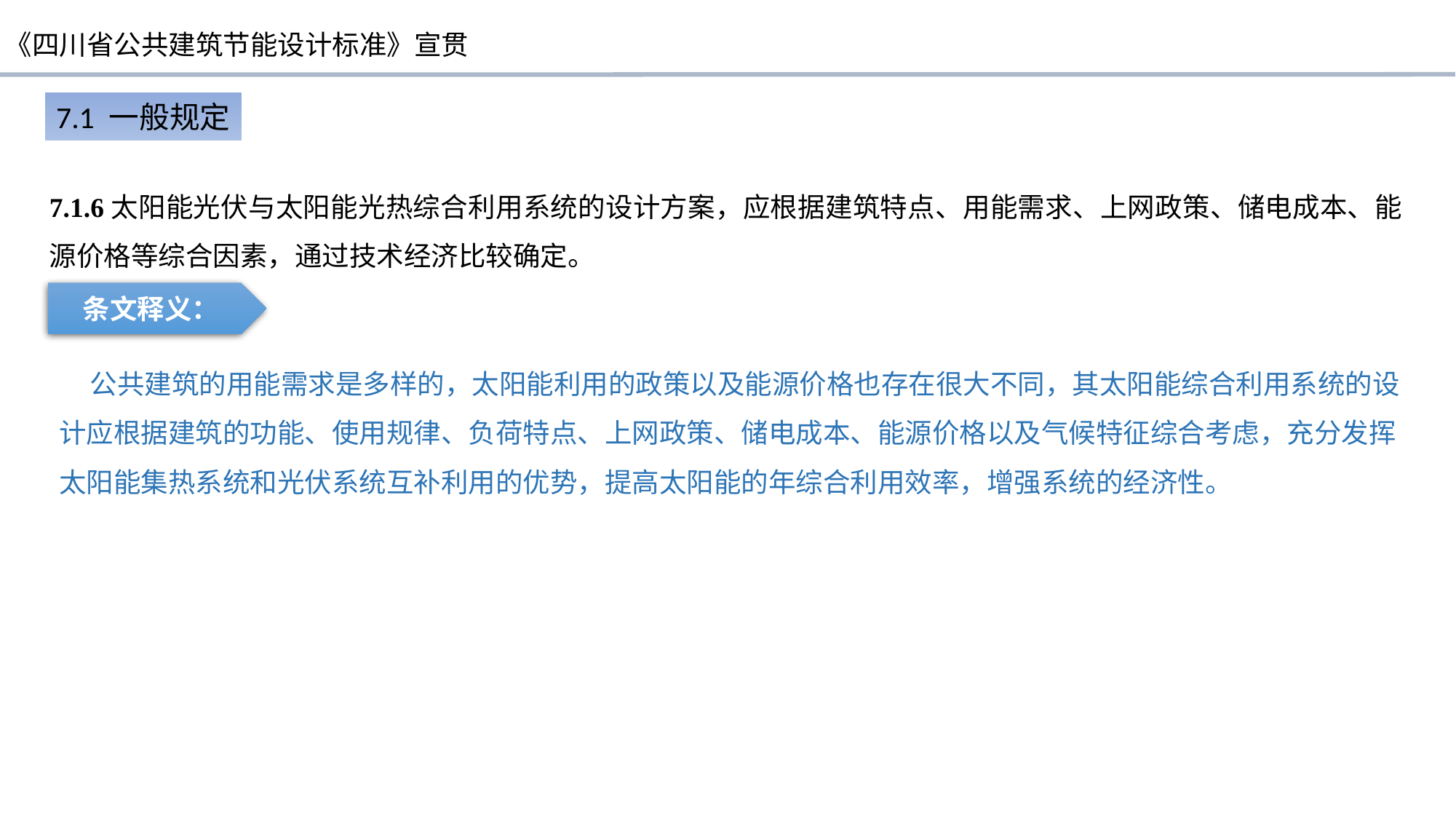

7.1 一般规定
7.1.6太阳能光伏与太阳能光热综合利用系统的设计方案，应根据建筑特点、用能需求、上网政策、储电成本、能源价格等综合因素，通过技术经济比较确定。
条文释义：
    公共建筑的用能需求是多样的，太阳能利用的政策以及能源价格也存在很大不同，其太阳能综合利用系统的设计应根据建筑的功能、使用规律、负荷特点、上网政策、储电成本、能源价格以及气候特征综合考虑，充分发挥太阳能集热系统和光伏系统互补利用的优势，提高太阳能的年综合利用效率，增强系统的经济性。